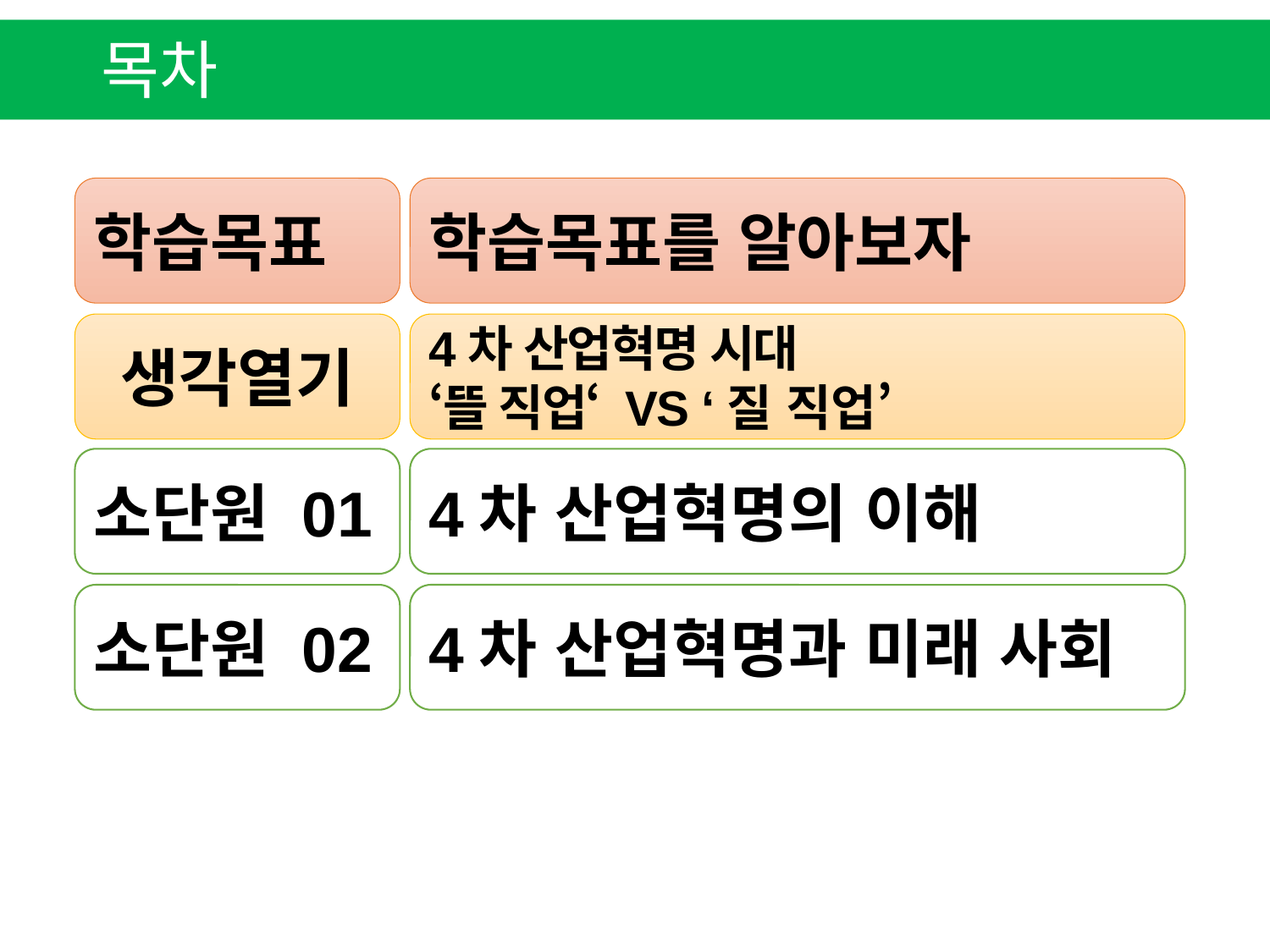

목차
학습목표
학습목표를 알아보자
생각열기
4차 산업혁명 시대
‘뜰 직업‘ VS ‘질 직업’
소단원 01
4차 산업혁명의 이해
소단원 02
4차 산업혁명과 미래 사회